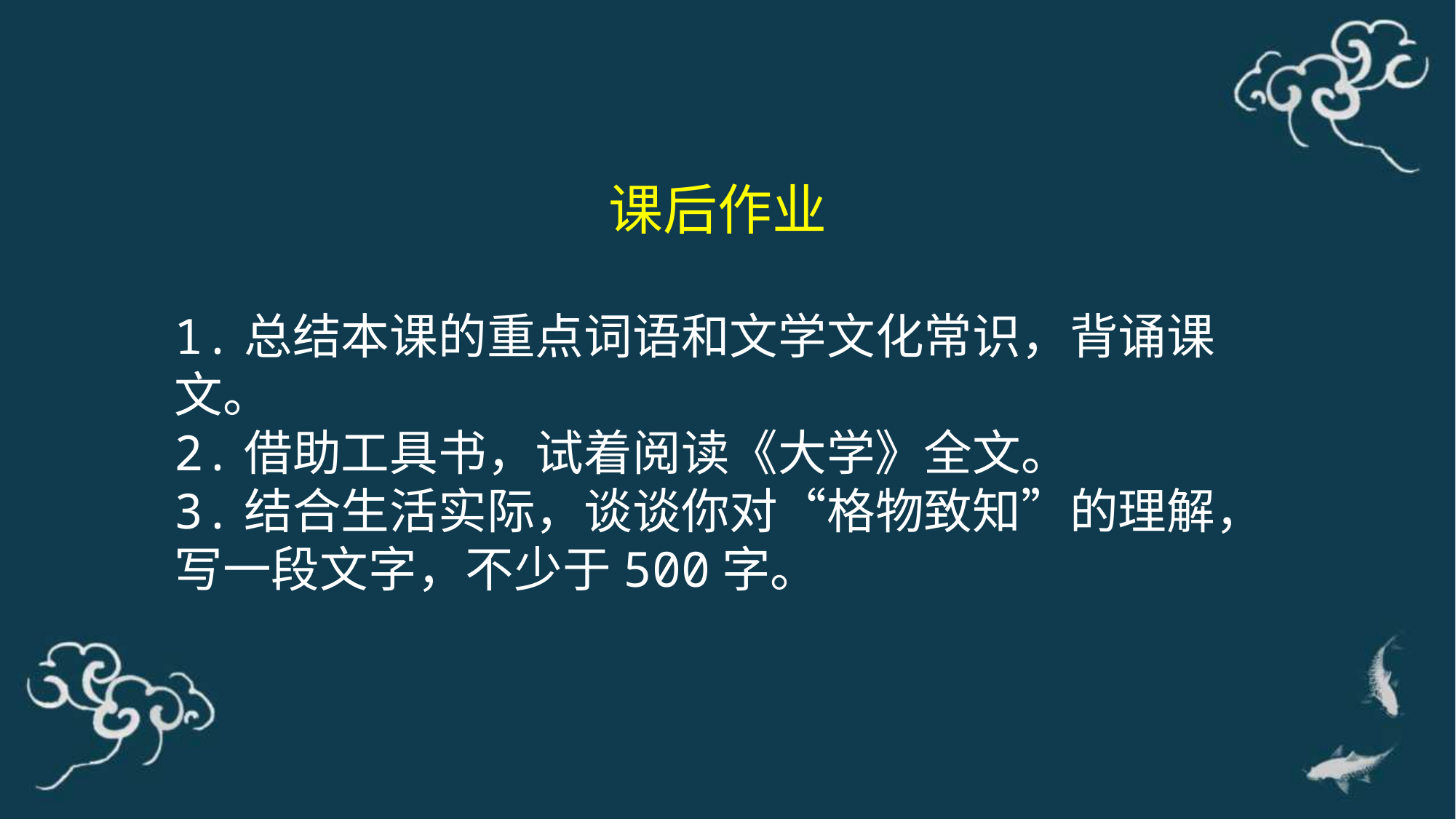

课后作业

1.总结本课的重点词语和文学文化常识，背诵课文。
2.借助工具书，试着阅读《大学》全文。
3.结合生活实际，谈谈你对“格物致知”的理解，写一段文字，不少于500字。